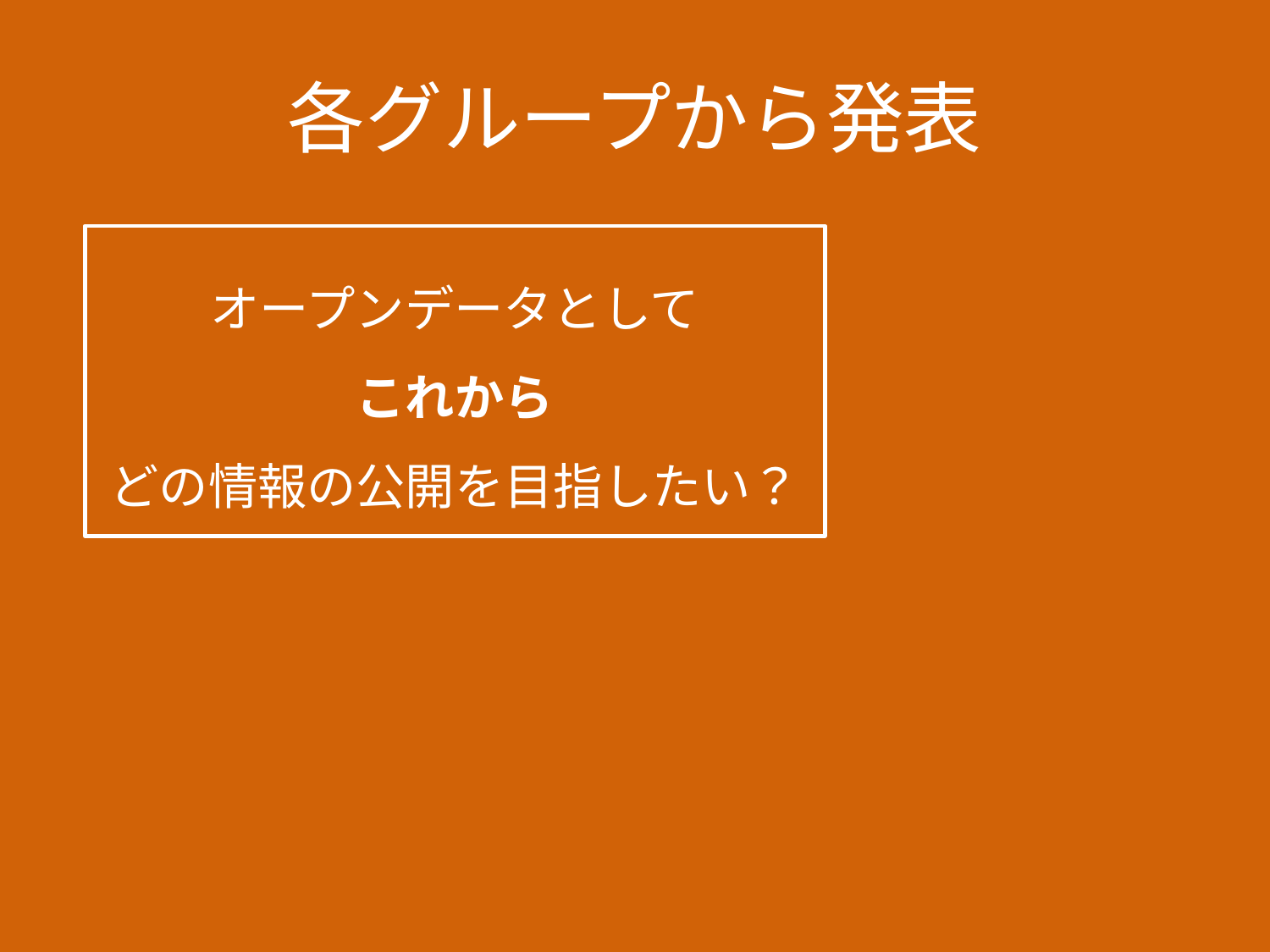

各グループから発表
オープンデータとして
これから
どの情報の公開を目指したい？